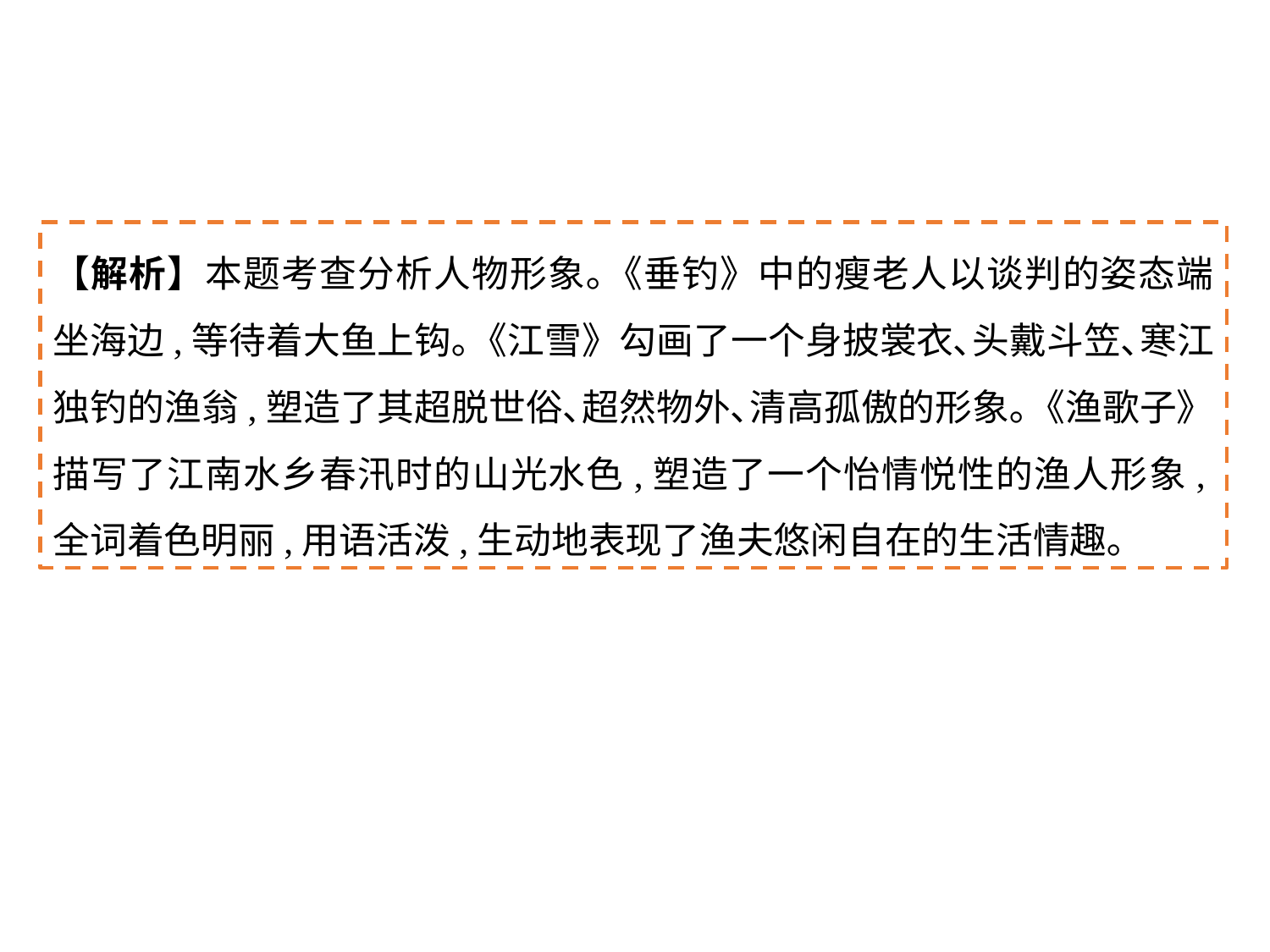

【解析】本题考查分析人物形象｡《垂钓》中的瘦老人以谈判的姿态端坐海边,等待着大鱼上钩｡《江雪》勾画了一个身披裳衣､头戴斗笠､寒江独钓的渔翁,塑造了其超脱世俗､超然物外､清高孤傲的形象｡《渔歌子》描写了江南水乡春汛时的山光水色,塑造了一个怡情悦性的渔人形象,全词着色明丽,用语活泼,生动地表现了渔夫悠闲自在的生活情趣｡